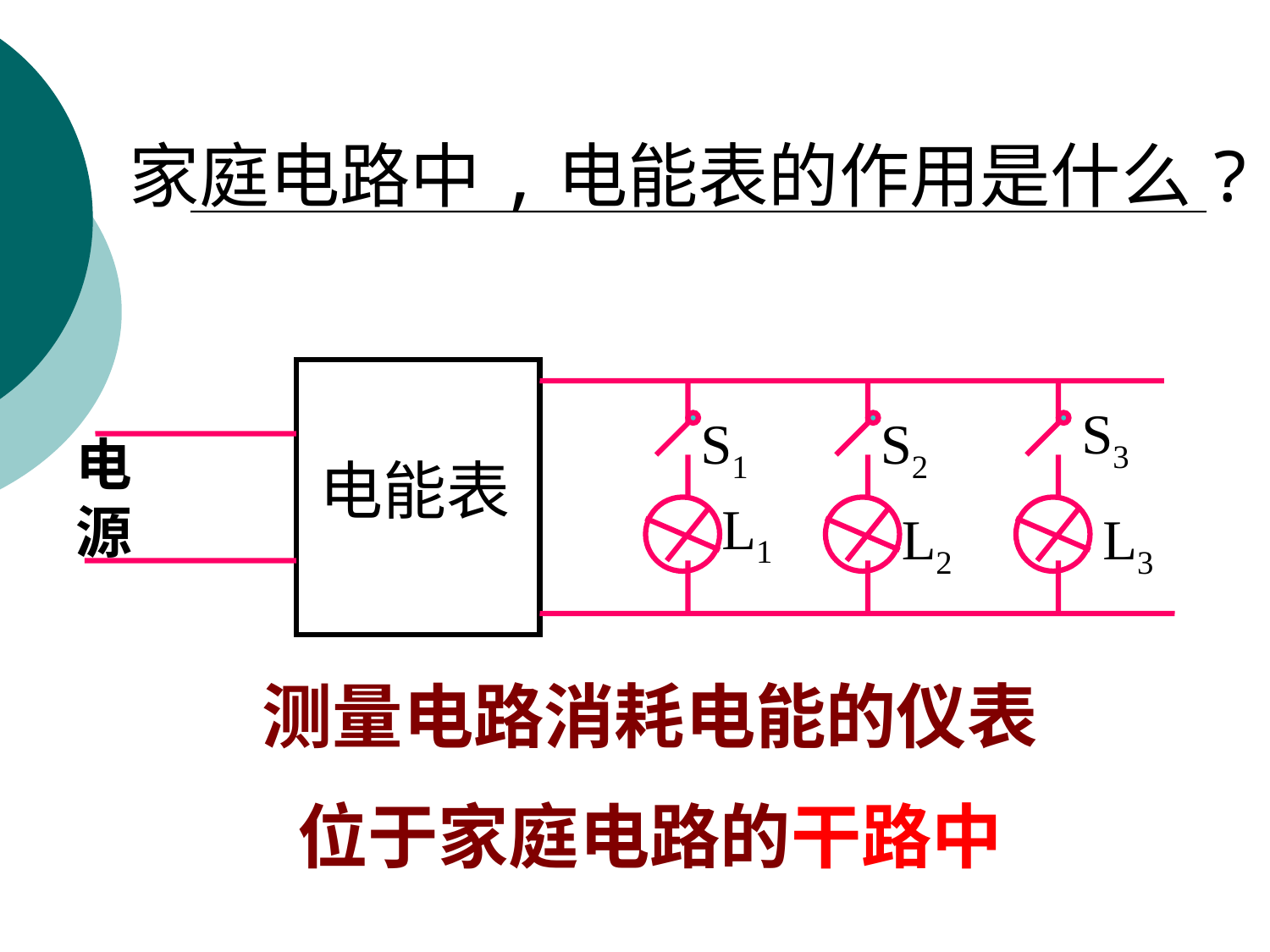

家庭电路中,电能表的作用是什么?

电能表

S3
S1
S2
电源
L1
L2
L3
测量电路消耗电能的仪表
位于家庭电路的干路中